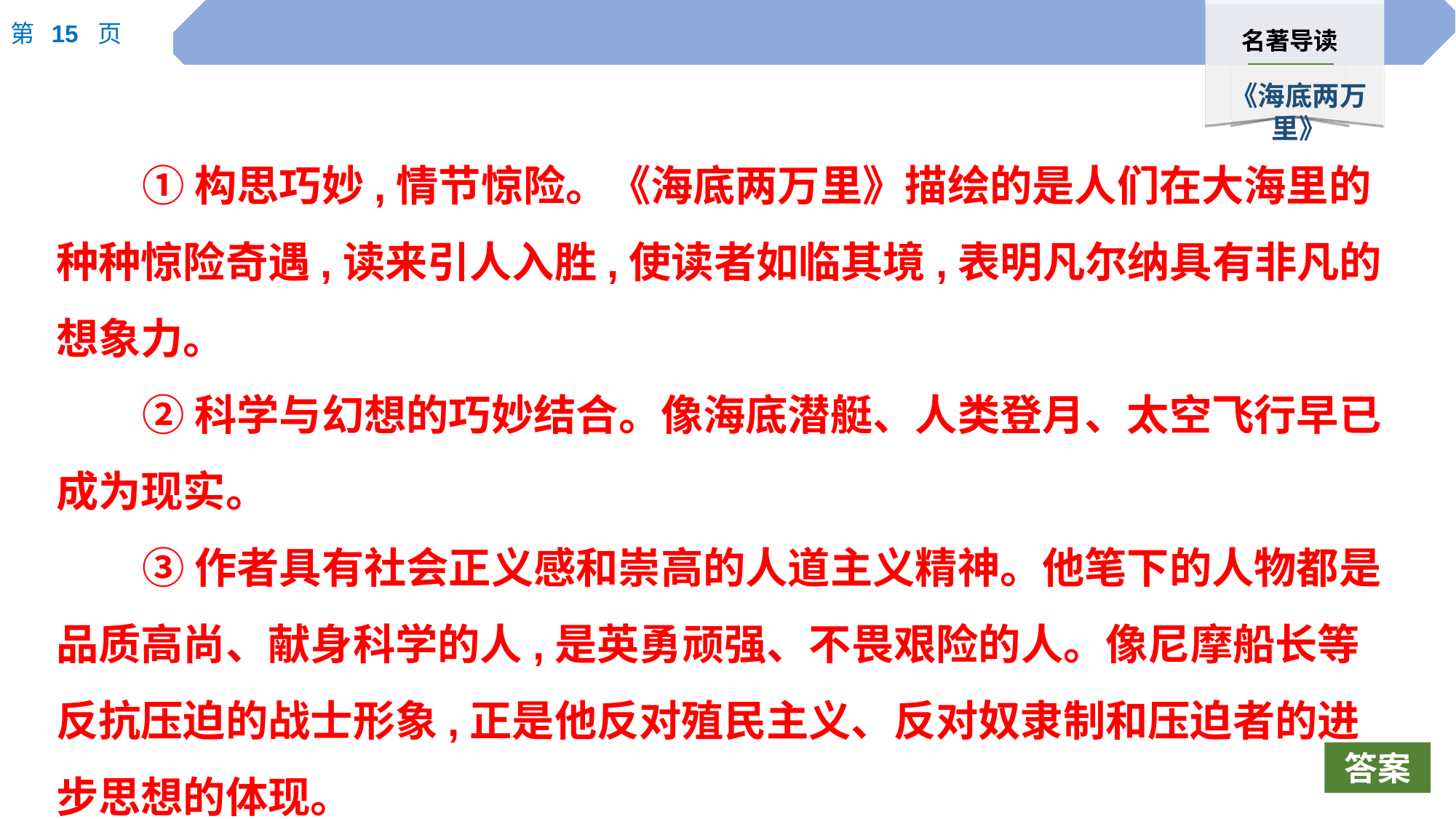

①构思巧妙,情节惊险。《海底两万里》描绘的是人们在大海里的种种惊险奇遇,读来引人入胜,使读者如临其境,表明凡尔纳具有非凡的想象力。
②科学与幻想的巧妙结合。像海底潜艇、人类登月、太空飞行早已成为现实。
③作者具有社会正义感和崇高的人道主义精神。他笔下的人物都是品质高尚、献身科学的人,是英勇顽强、不畏艰险的人。像尼摩船长等反抗压迫的战士形象,正是他反对殖民主义、反对奴隶制和压迫者的进步思想的体现。
答案